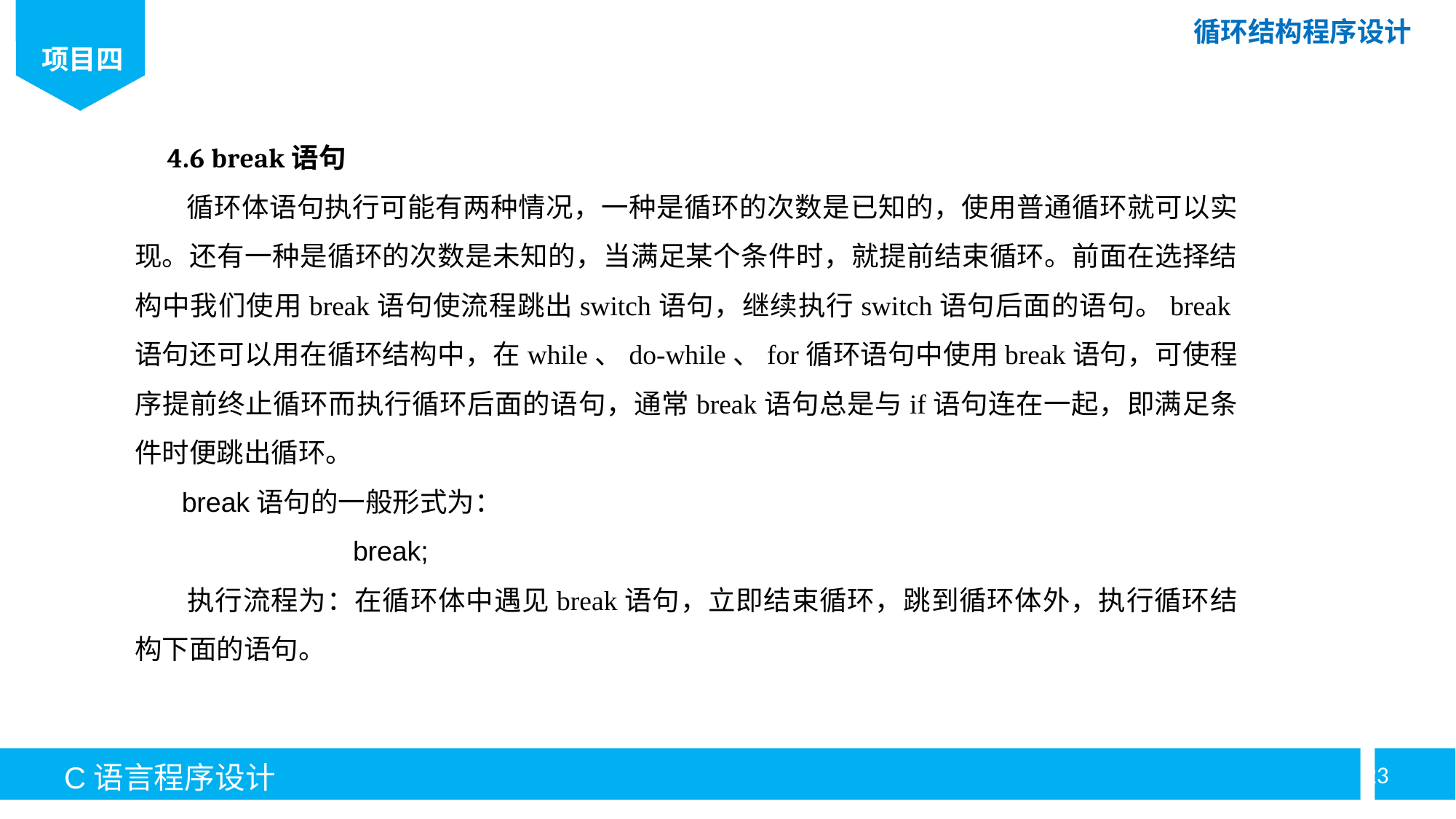

4.6 break语句
  循环体语句执行可能有两种情况，一种是循环的次数是已知的，使用普通循环就可以实现。还有一种是循环的次数是未知的，当满足某个条件时，就提前结束循环。前面在选择结构中我们使用break语句使流程跳出switch语句，继续执行switch语句后面的语句。break语句还可以用在循环结构中，在while、do-while、for循环语句中使用break语句，可使程序提前终止循环而执行循环后面的语句，通常break语句总是与if语句连在一起，即满足条件时便跳出循环。
  break语句的一般形式为：
		break;
  执行流程为：在循环体中遇见break语句，立即结束循环，跳到循环体外，执行循环结构下面的语句。